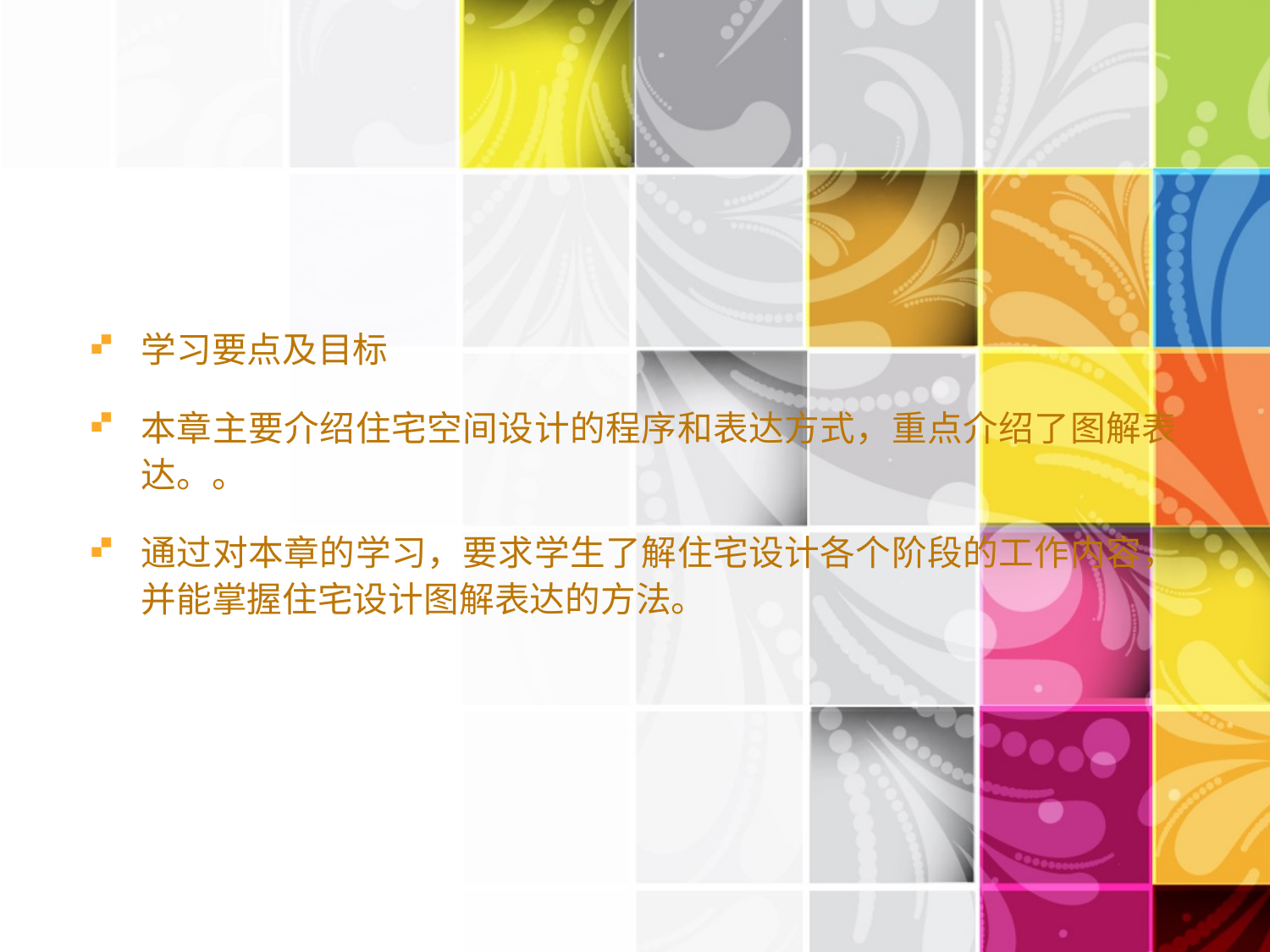

# 学习要点及目标
本章主要介绍住宅空间设计的程序和表达方式，重点介绍了图解表达。。
通过对本章的学习，要求学生了解住宅设计各个阶段的工作内容，并能掌握住宅设计图解表达的方法。